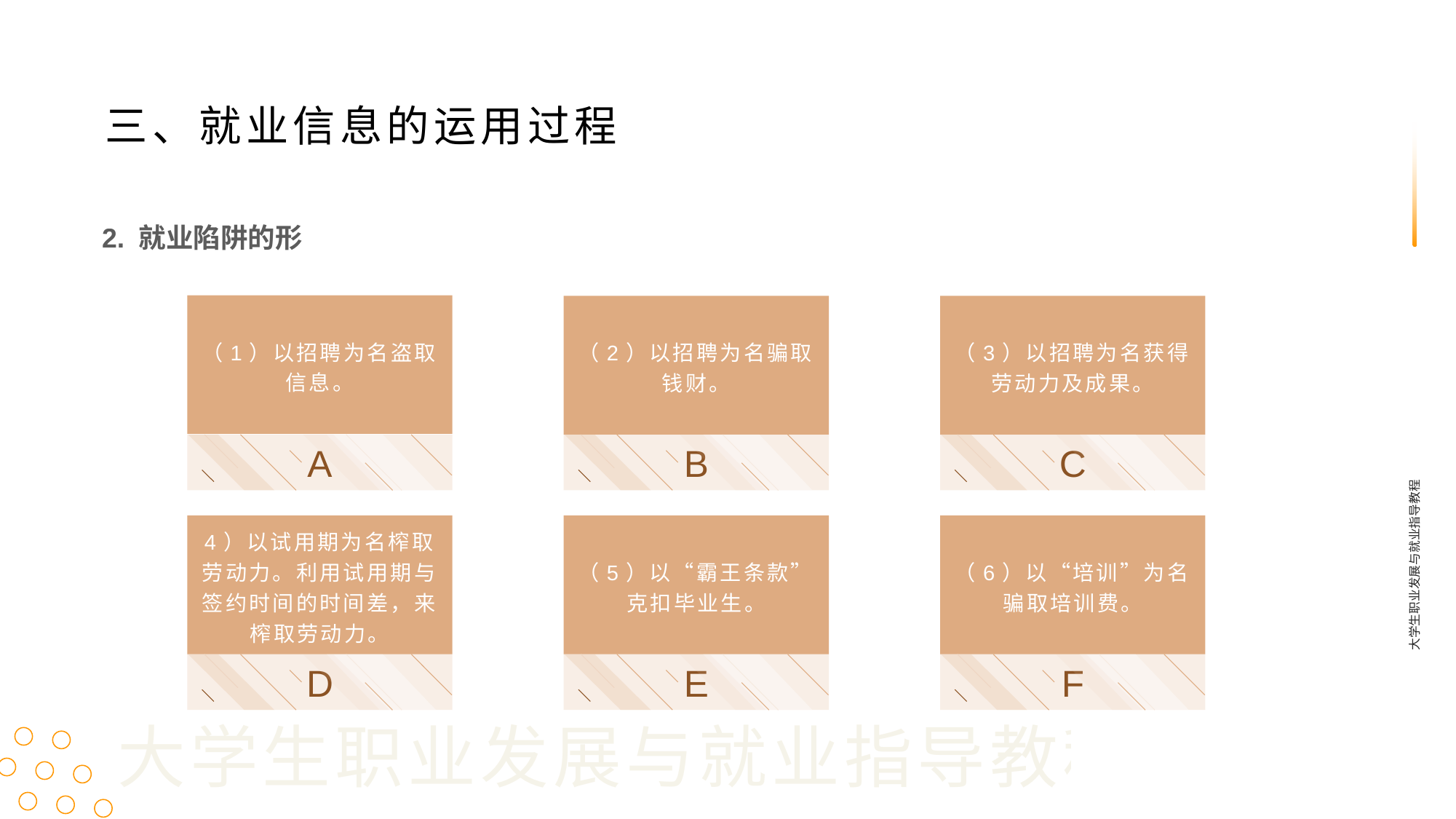

三、就业信息的运用过程

2. 就业陷阱的形

（1）以招聘为名盗取信息。
（2）以招聘为名骗取钱财。
（3）以招聘为名获得劳动力及成果。
A

B

C

大学生职业发展与就业指导教程

4）以试用期为名榨取劳动力。利用试用期与签约时间的时间差，来榨取劳动力。
（5）以“霸王条款”克扣毕业生。
（6）以“培训”为名骗取培训费。
D

E

F

大学生职业发展与就业指导教程